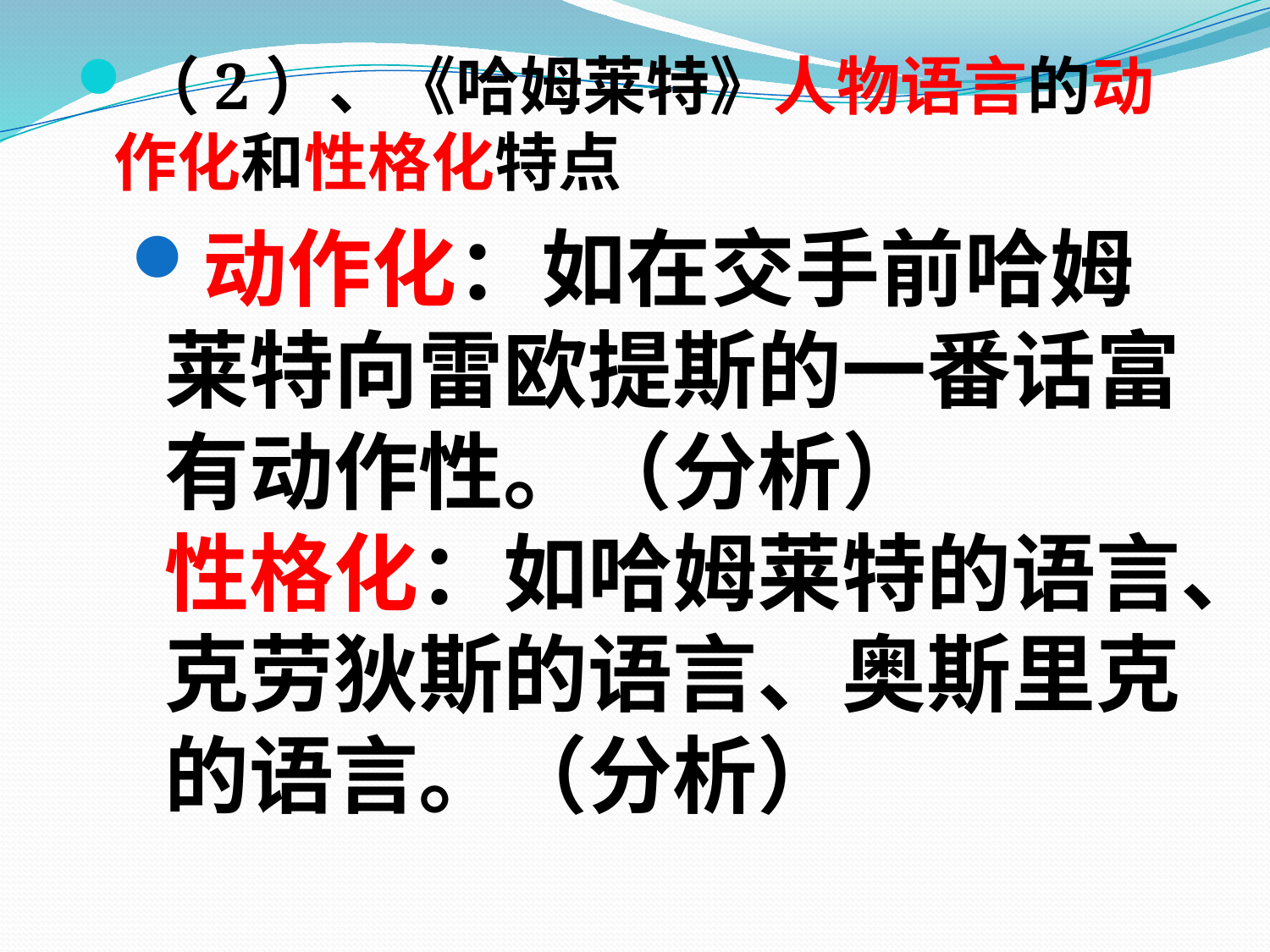

（2）、《哈姆莱特》人物语言的动作化和性格化特点
动作化：如在交手前哈姆莱特向雷欧提斯的一番话富有动作性。（分析）
性格化：如哈姆莱特的语言、克劳狄斯的语言、奥斯里克的语言。（分析）